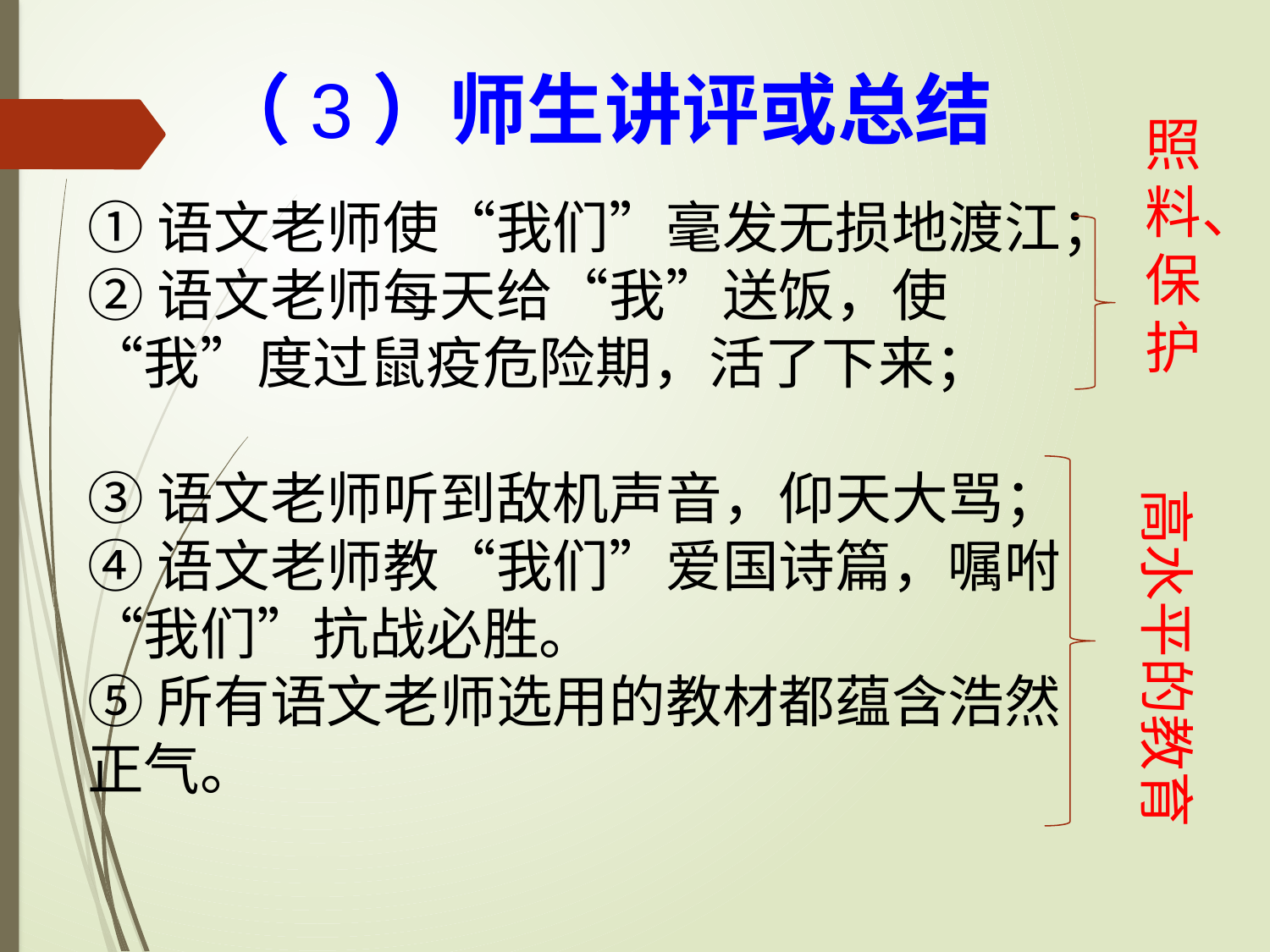

（3）师生讲评或总结
照料、保护
①语文老师使“我们”毫发无损地渡江；
②语文老师每天给“我”送饭，使“我”度过鼠疫危险期，活了下来；

③语文老师听到敌机声音，仰天大骂；
④语文老师教“我们”爱国诗篇，嘱咐“我们”抗战必胜。
⑤所有语文老师选用的教材都蕴含浩然正气。

高水平的教育